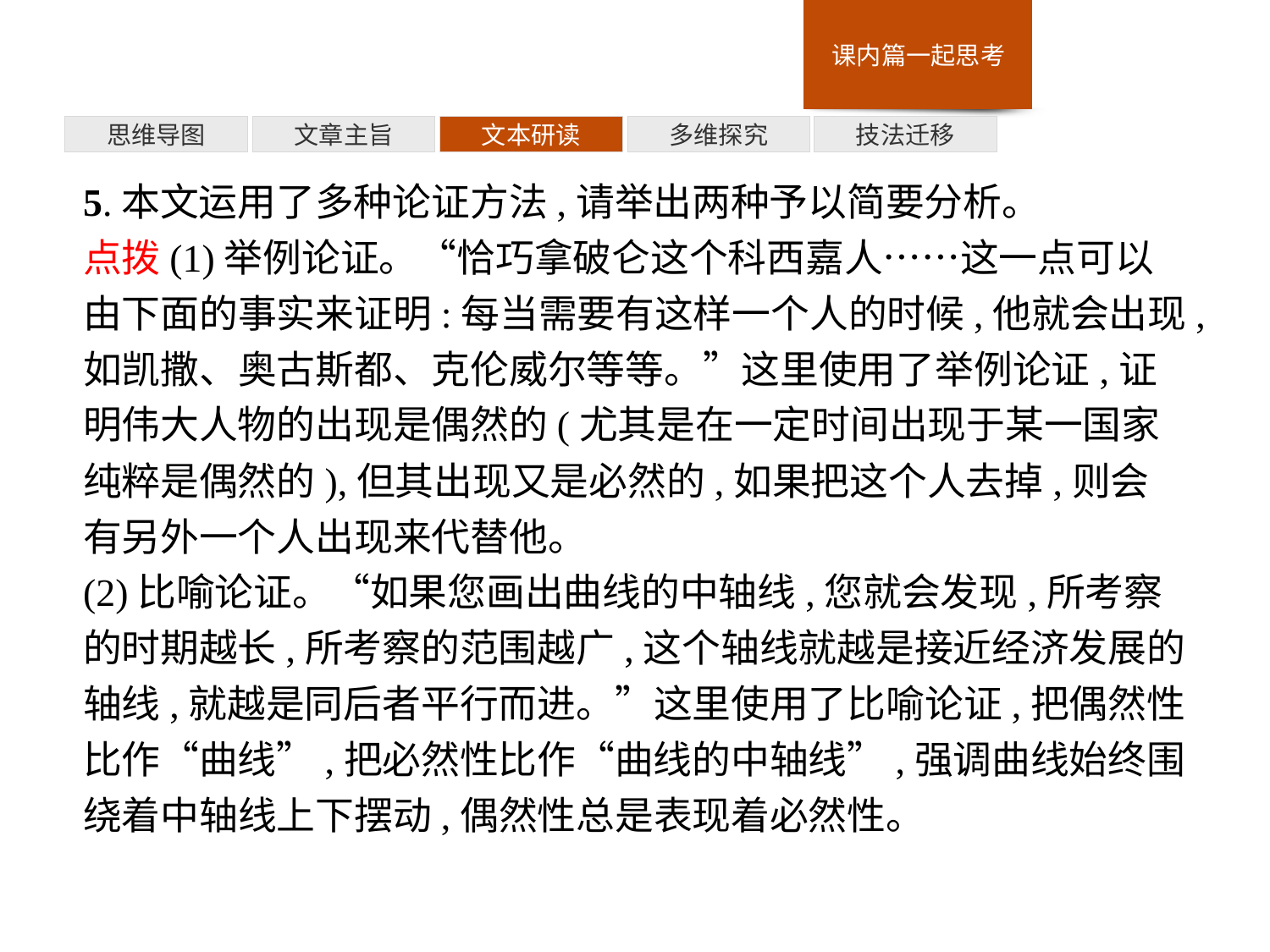

多维探究
思维导图
文章主旨
文本研读
技法迁移
5.本文运用了多种论证方法,请举出两种予以简要分析。
点拨(1)举例论证。“恰巧拿破仑这个科西嘉人……这一点可以由下面的事实来证明:每当需要有这样一个人的时候,他就会出现,如凯撒、奥古斯都、克伦威尔等等。”这里使用了举例论证,证明伟大人物的出现是偶然的(尤其是在一定时间出现于某一国家纯粹是偶然的),但其出现又是必然的,如果把这个人去掉,则会有另外一个人出现来代替他。
(2)比喻论证。“如果您画出曲线的中轴线,您就会发现,所考察的时期越长,所考察的范围越广,这个轴线就越是接近经济发展的轴线,就越是同后者平行而进。”这里使用了比喻论证,把偶然性比作“曲线”,把必然性比作“曲线的中轴线”,强调曲线始终围绕着中轴线上下摆动,偶然性总是表现着必然性。